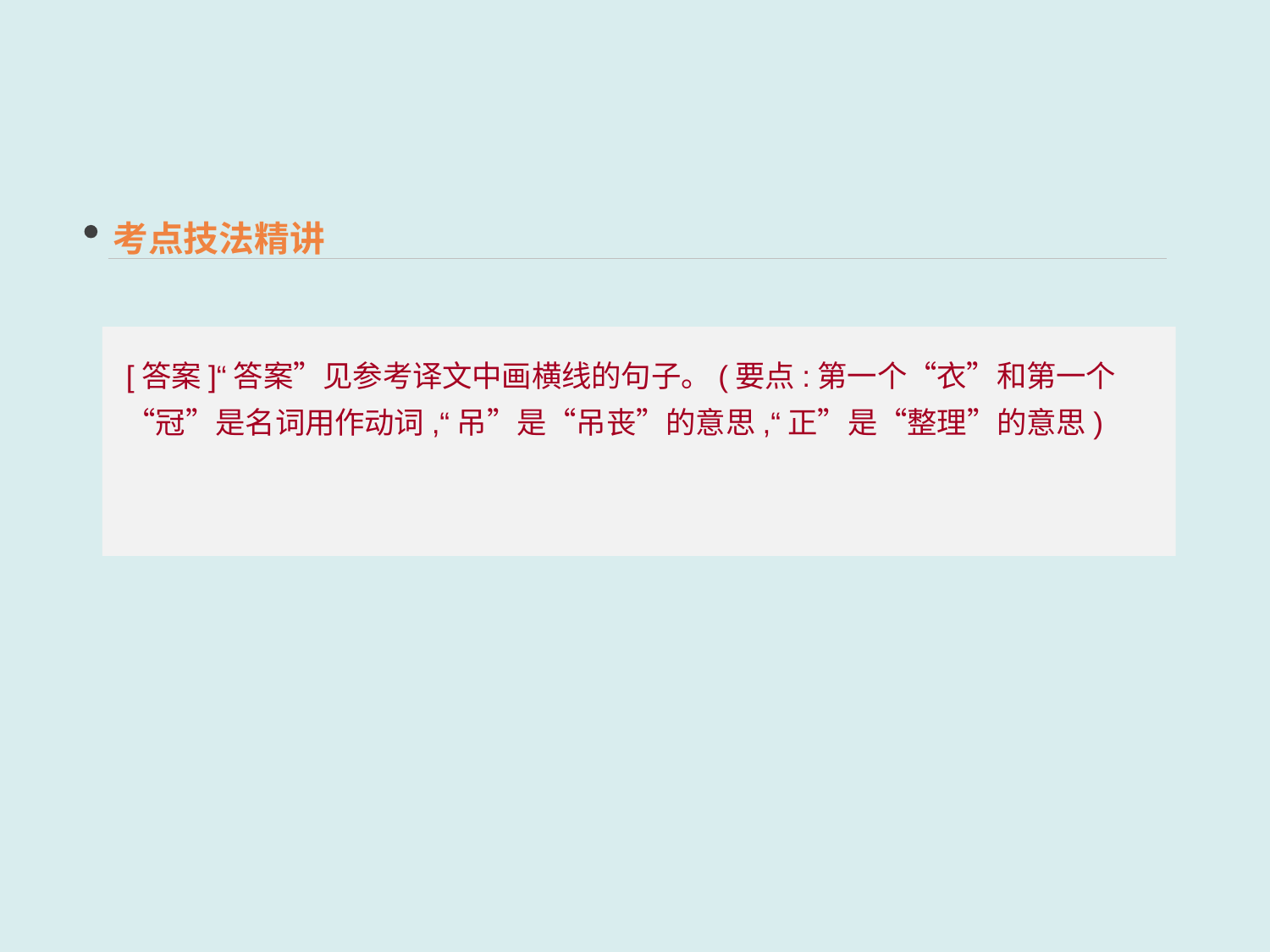

考点技法精讲

[答案]“答案”见参考译文中画横线的句子。(要点:第一个“衣”和第一个“冠”是名词用作动词,“吊”是“吊丧”的意思,“正”是“整理”的意思)